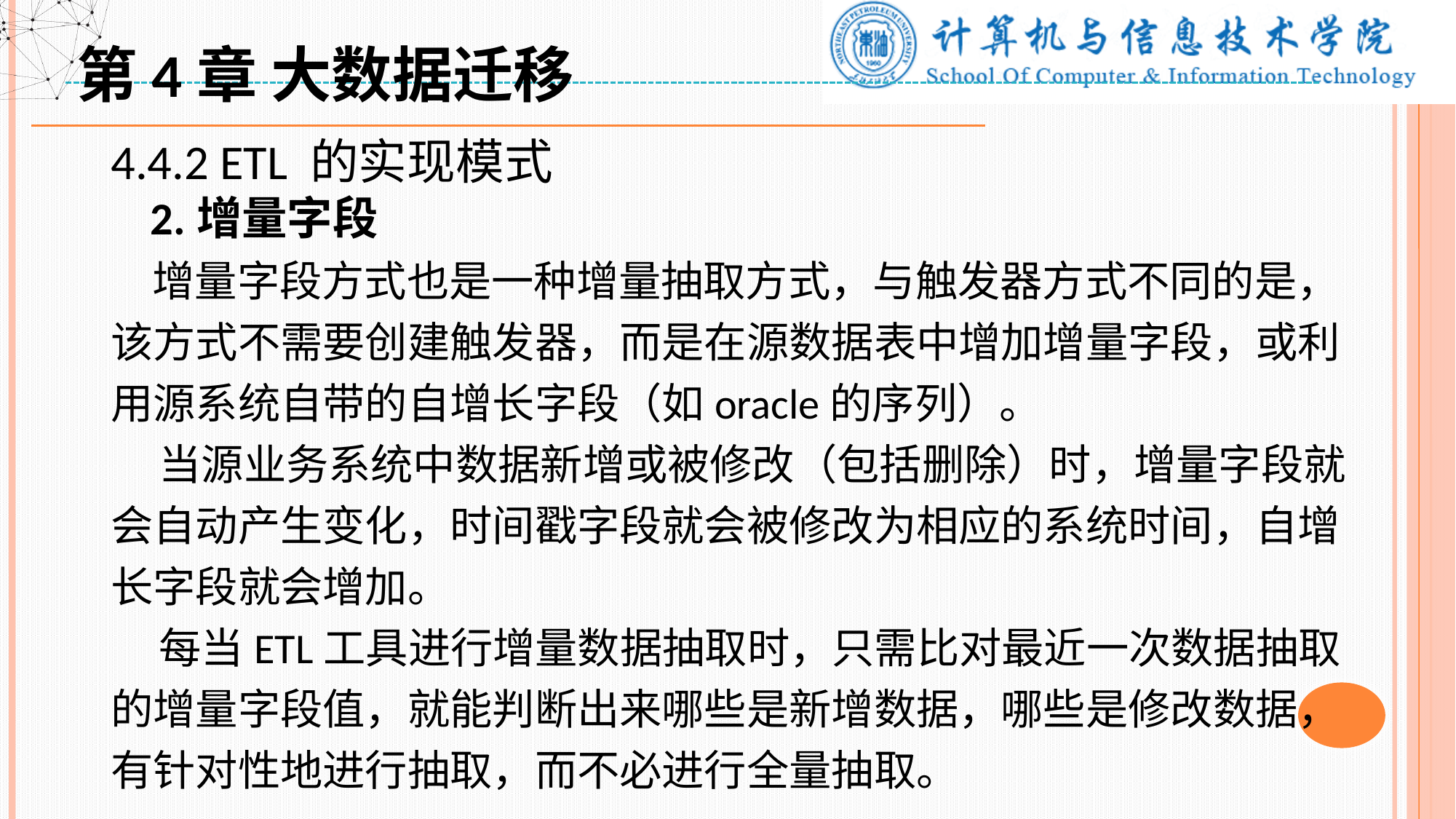

第4章 大数据迁移
4.4.2 ETL 的实现模式
    2.增量字段
    增量字段方式也是一种增量抽取方式，与触发器方式不同的是，该方式不需要创建触发器，而是在源数据表中增加增量字段，或利用源系统自带的自增长字段（如oracle的序列）。
    当源业务系统中数据新增或被修改（包括删除）时，增量字段就会自动产生变化，时间戳字段就会被修改为相应的系统时间，自增长字段就会增加。
    每当ETL工具进行增量数据抽取时，只需比对最近一次数据抽取的增量字段值，就能判断出来哪些是新增数据，哪些是修改数据，有针对性地进行抽取，而不必进行全量抽取。